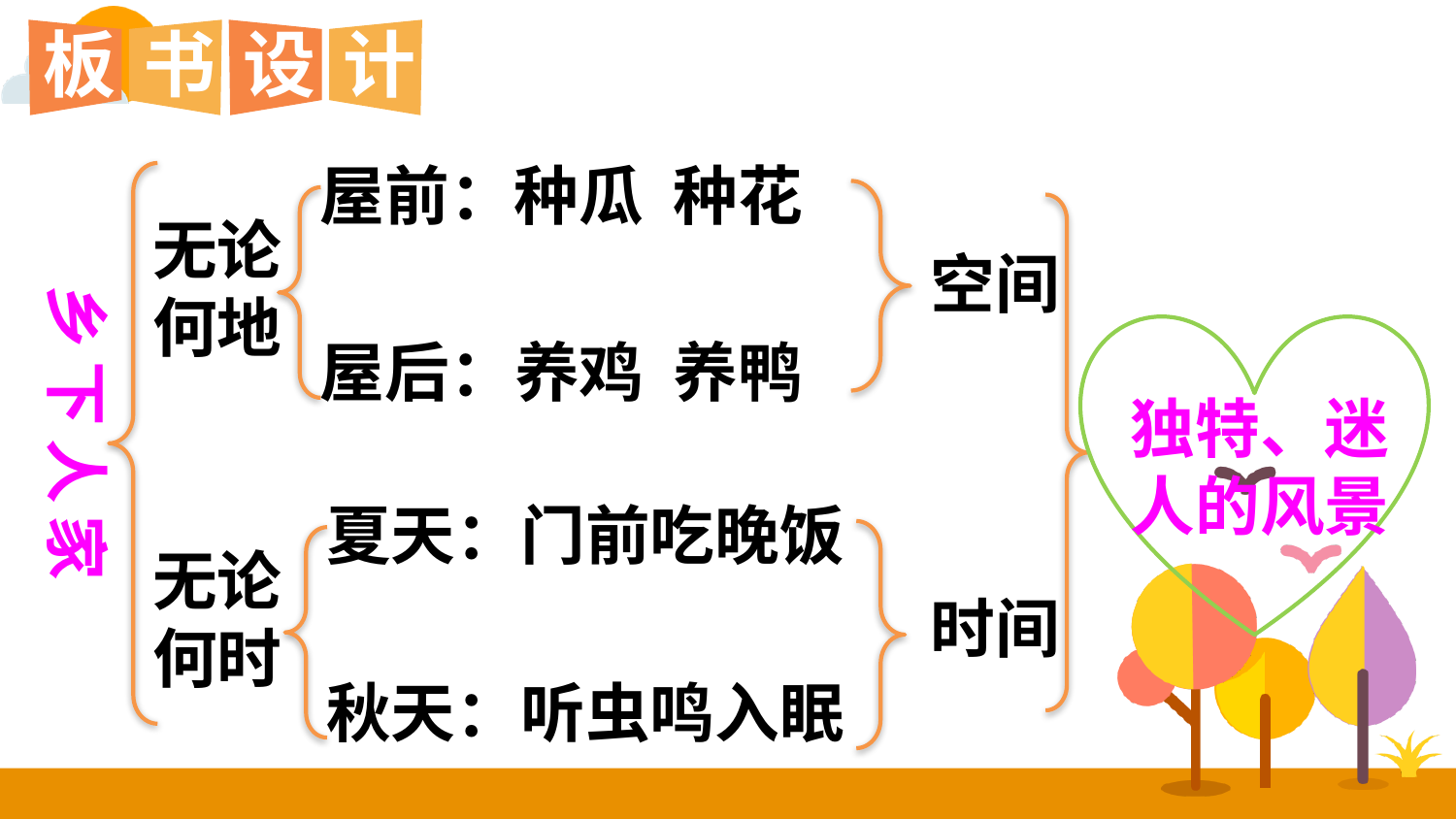

板
书
设
计
乡下人家
屋前：种瓜  种花

无论何地
空间

独特、迷人的风景
屋后：养鸡  养鸭
夏天：门前吃晚饭

无论何时
时间
秋天：听虫鸣入眠